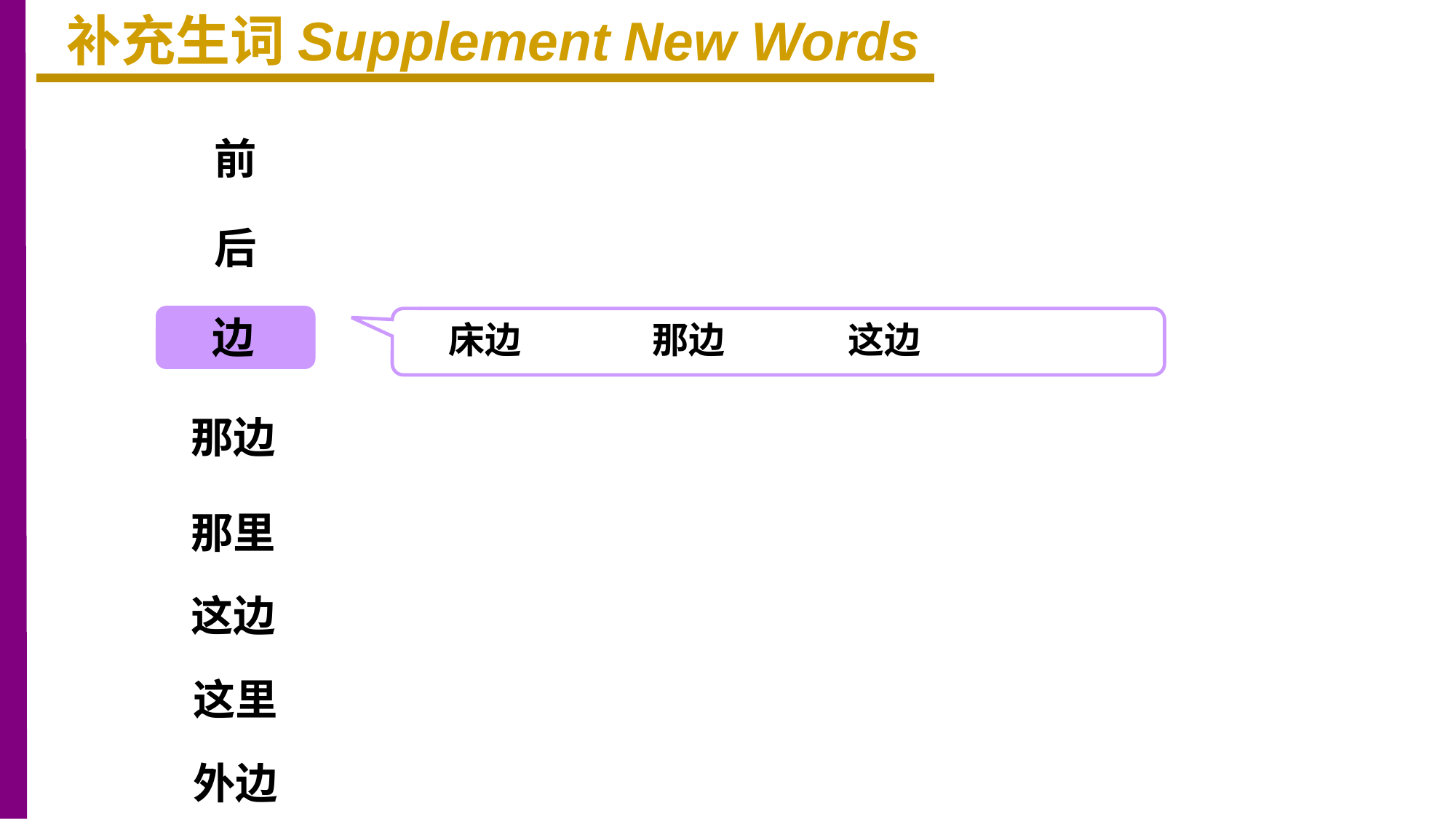

补充生词Supplement New Words
前
后
边

床边                那边               这边
那边
那里
这边
这里
外边